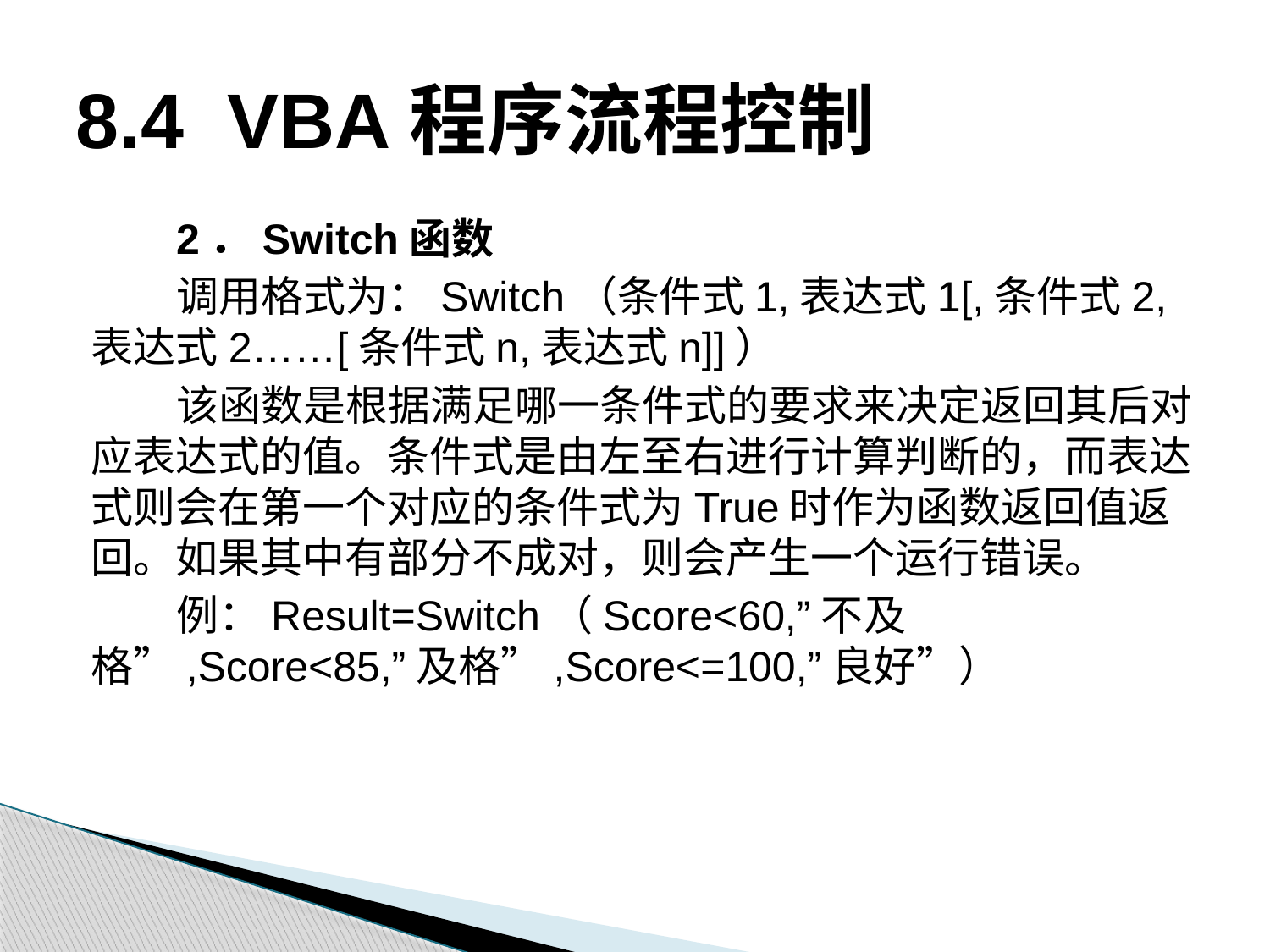

# 8.4  VBA程序流程控制
2．Switch函数
调用格式为：Switch（条件式1,表达式1[,条件式2,表达式2……[条件式n,表达式n]]）
该函数是根据满足哪一条件式的要求来决定返回其后对应表达式的值。条件式是由左至右进行计算判断的，而表达式则会在第一个对应的条件式为True时作为函数返回值返回。如果其中有部分不成对，则会产生一个运行错误。
例：Result=Switch（Score<60,”不及格”,Score<85,”及格”,Score<=100,”良好”）